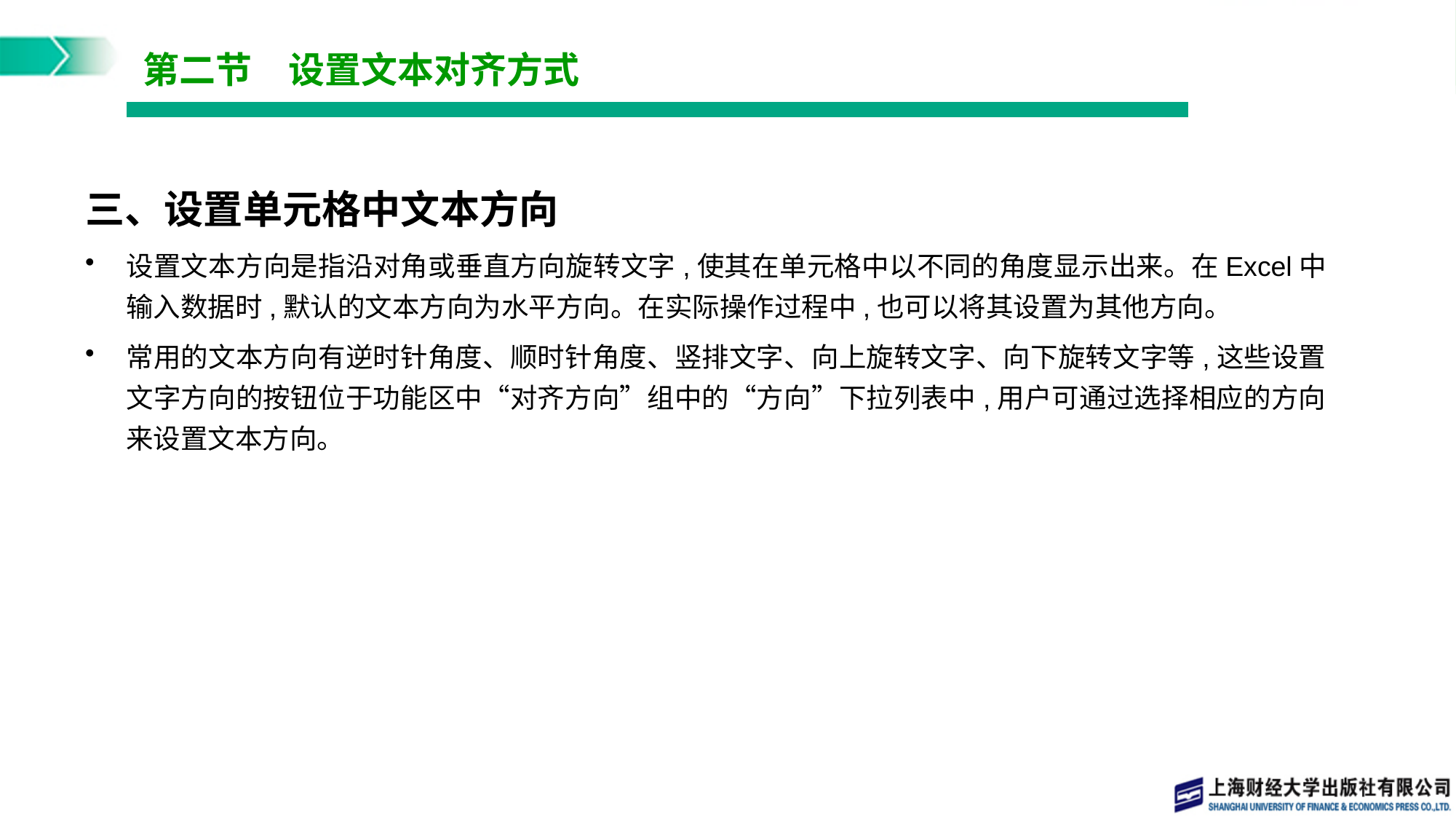

# 第二节　设置文本对齐方式
三、设置单元格中文本方向
设置文本方向是指沿对角或垂直方向旋转文字,使其在单元格中以不同的角度显示出来。在Excel中输入数据时,默认的文本方向为水平方向。在实际操作过程中,也可以将其设置为其他方向。
常用的文本方向有逆时针角度、顺时针角度、竖排文字、向上旋转文字、向下旋转文字等,这些设置文字方向的按钮位于功能区中“对齐方向”组中的“方向”下拉列表中,用户可通过选择相应的方向来设置文本方向。